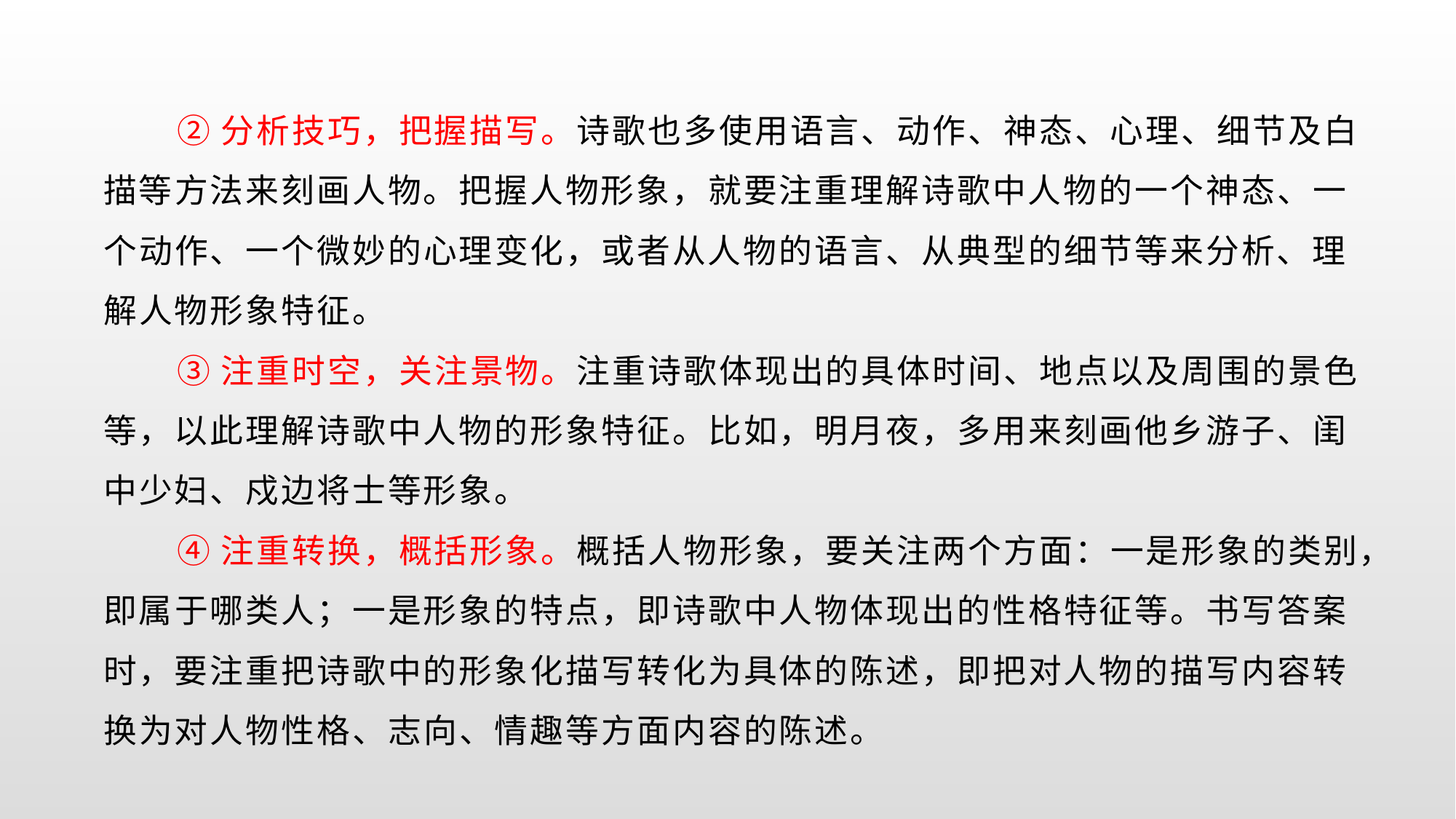

②分析技巧，把握描写。诗歌也多使用语言、动作、神态、心理、细节及白描等方法来刻画人物。把握人物形象，就要注重理解诗歌中人物的一个神态、一个动作、一个微妙的心理变化，或者从人物的语言、从典型的细节等来分析、理解人物形象特征。
  ③注重时空，关注景物。注重诗歌体现出的具体时间、地点以及周围的景色等，以此理解诗歌中人物的形象特征。比如，明月夜，多用来刻画他乡游子、闺中少妇、戍边将士等形象。
  ④注重转换，概括形象。概括人物形象，要关注两个方面：一是形象的类别，即属于哪类人；一是形象的特点，即诗歌中人物体现出的性格特征等。书写答案时，要注重把诗歌中的形象化描写转化为具体的陈述，即把对人物的描写内容转换为对人物性格、志向、情趣等方面内容的陈述。